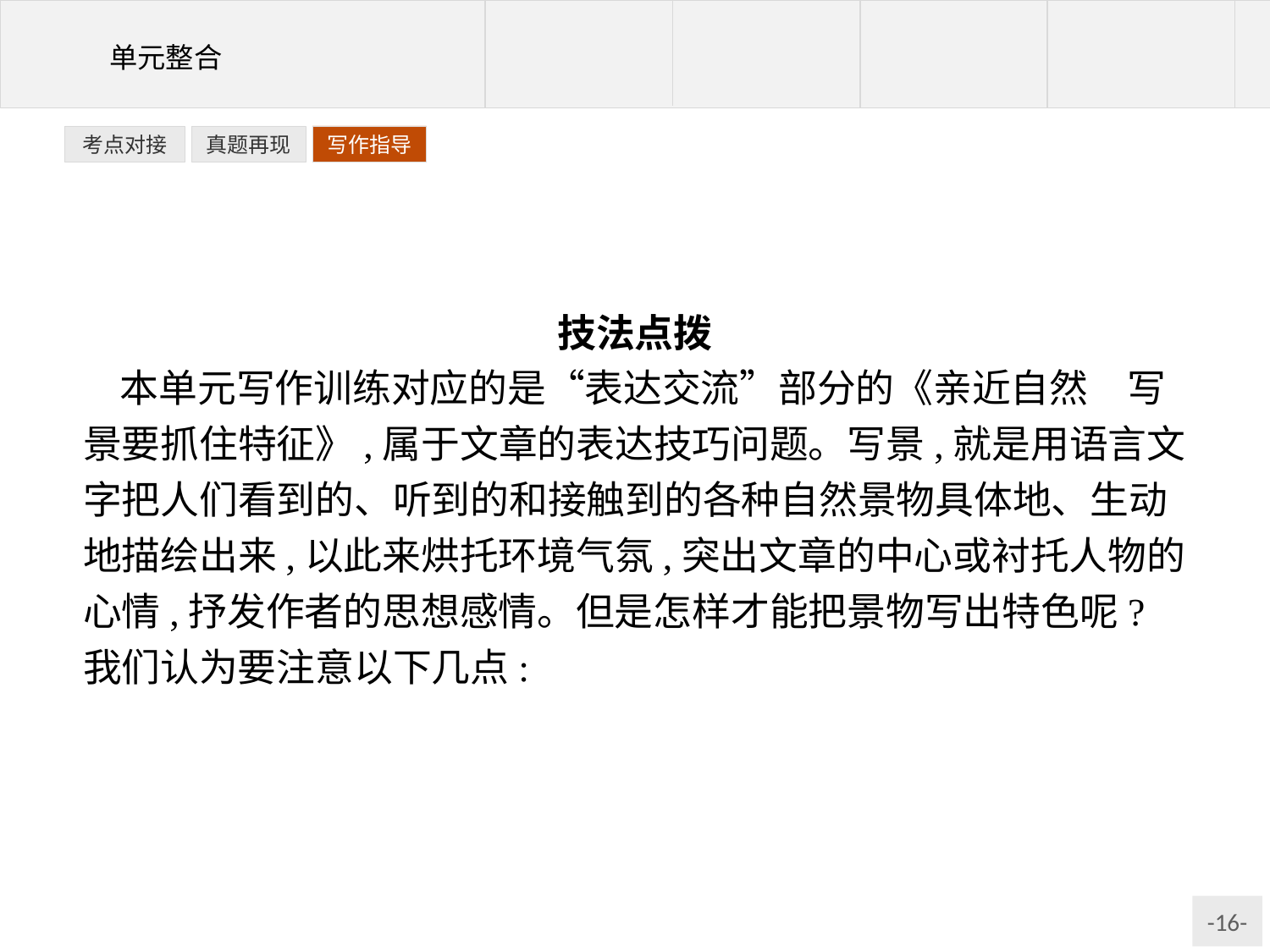

写作指导
考点对接
真题再现
技法点拨
本单元写作训练对应的是“表达交流”部分的《亲近自然　写景要抓住特征》,属于文章的表达技巧问题。写景,就是用语言文字把人们看到的、听到的和接触到的各种自然景物具体地、生动地描绘出来,以此来烘托环境气氛,突出文章的中心或衬托人物的心情,抒发作者的思想感情。但是怎样才能把景物写出特色呢?我们认为要注意以下几点: